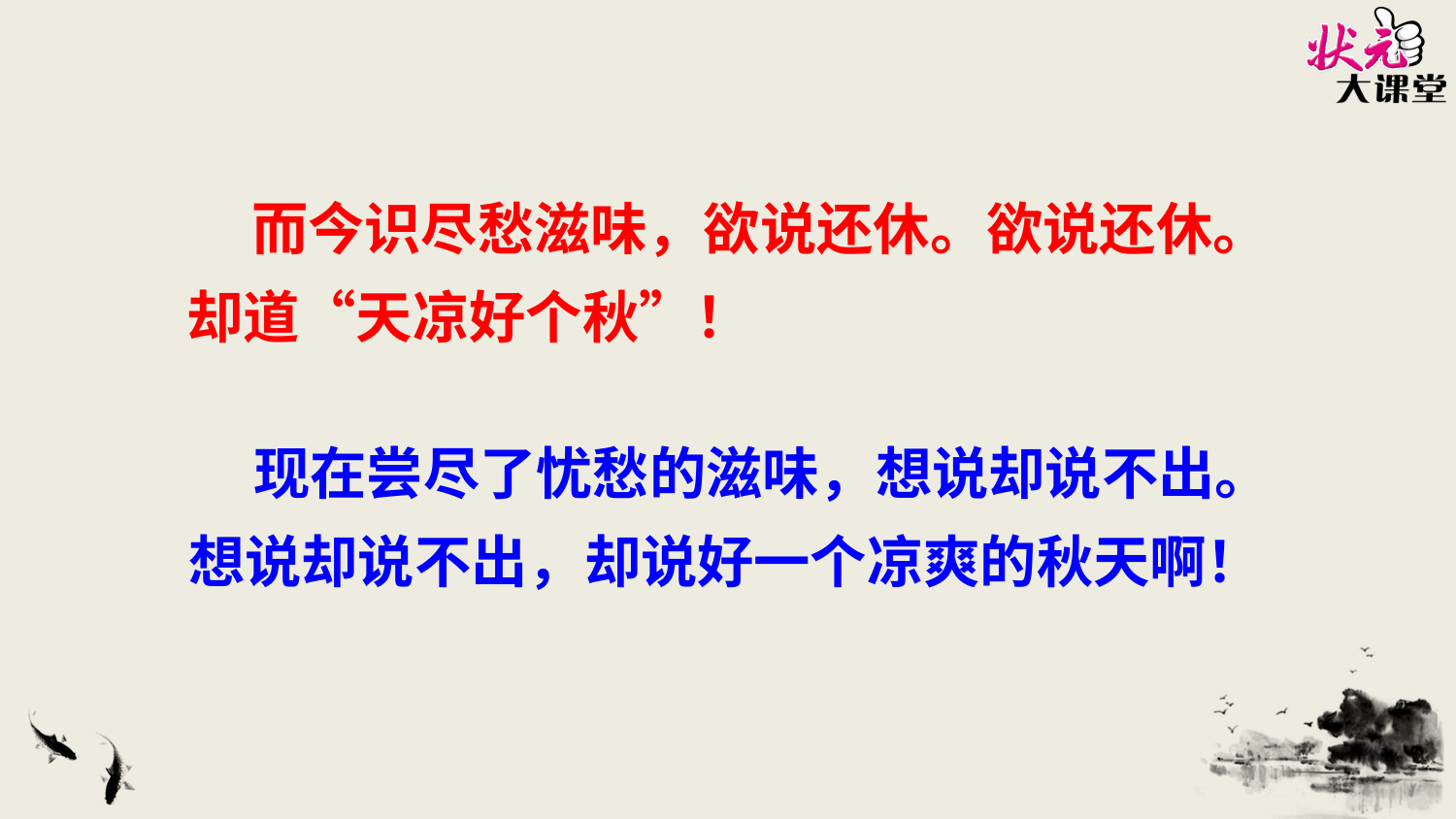

而今识尽愁滋味，欲说还休。欲说还休。却道“天凉好个秋”！
    现在尝尽了忧愁的滋味，想说却说不出。想说却说不出，却说好一个凉爽的秋天啊！